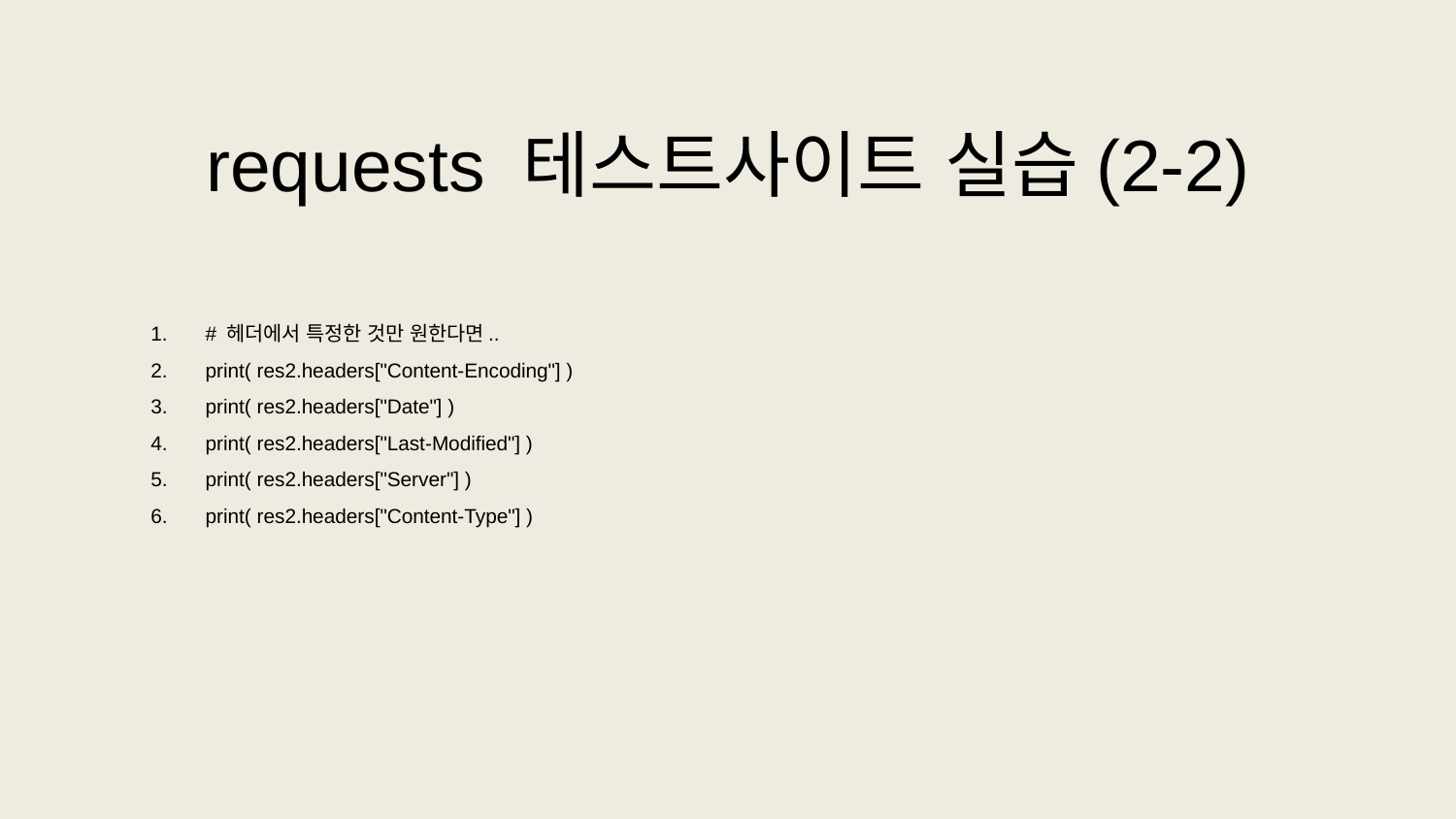

requests 테스트사이트 실습(2-2)
# 헤더에서 특정한 것만 원한다면..
print( res2.headers["Content-Encoding"] )
print( res2.headers["Date"] )
print( res2.headers["Last-Modified"] )
print( res2.headers["Server"] )
print( res2.headers["Content-Type"] )